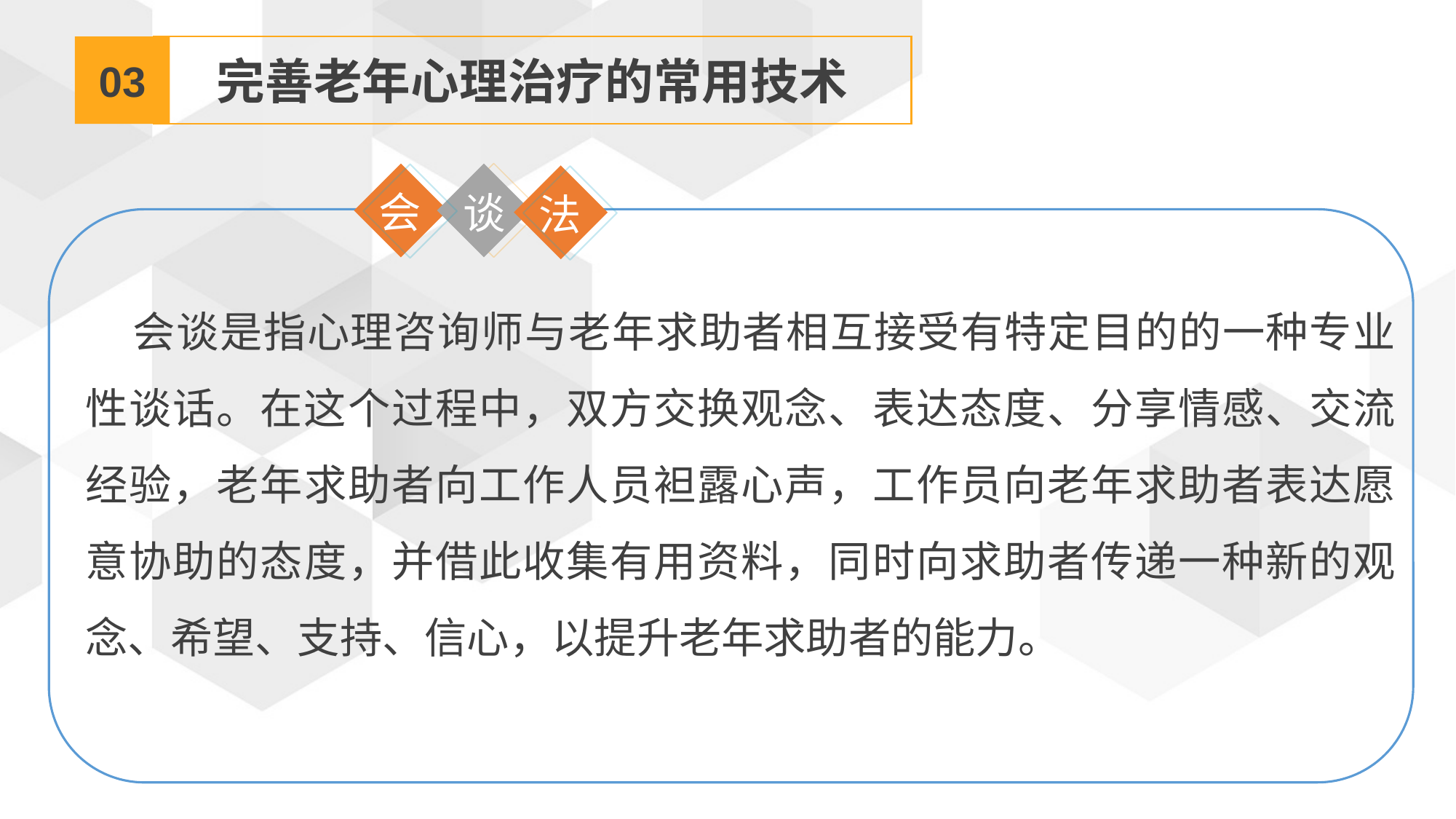

03
完善老年心理治疗的常用技术

会

谈

法

会谈是指心理咨询师与老年求助者相互接受有特定目的的一种专业性谈话。在这个过程中，双方交换观念、表达态度、分享情感、交流经验，老年求助者向工作人员袒露心声，工作员向老年求助者表达愿意协助的态度，并借此收集有用资料，同时向求助者传递一种新的观念、希望、支持、信心，以提升老年求助者的能力。